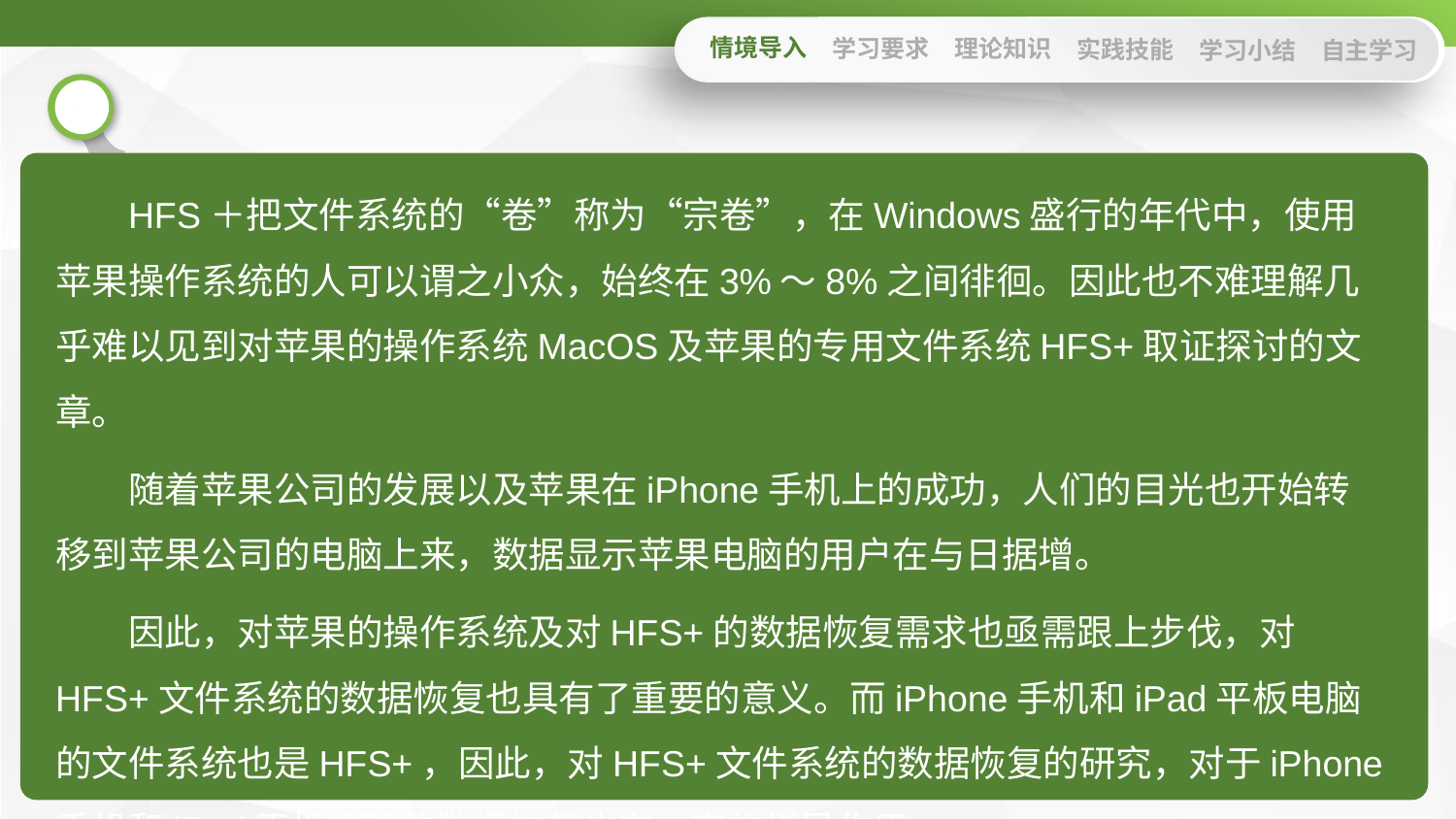

情境导入
学习要求
理论知识
实践技能
学习小结
自主学习
HFS＋把文件系统的“卷”称为“宗卷”，在Windows盛行的年代中，使用苹果操作系统的人可以谓之小众，始终在3%～8%之间徘徊。因此也不难理解几乎难以见到对苹果的操作系统MacOS及苹果的专用文件系统HFS+取证探讨的文章。
随着苹果公司的发展以及苹果在iPhone手机上的成功，人们的目光也开始转移到苹果公司的电脑上来，数据显示苹果电脑的用户在与日据增。
因此，对苹果的操作系统及对HFS+的数据恢复需求也亟需跟上步伐，对HFS+文件系统的数据恢复也具有了重要的意义。而iPhone手机和iPad平板电脑的文件系统也是HFS+，因此，对HFS+文件系统的数据恢复的研究，对于iPhone手机和iPad平板电脑的数据恢复也有一定的指导作用。